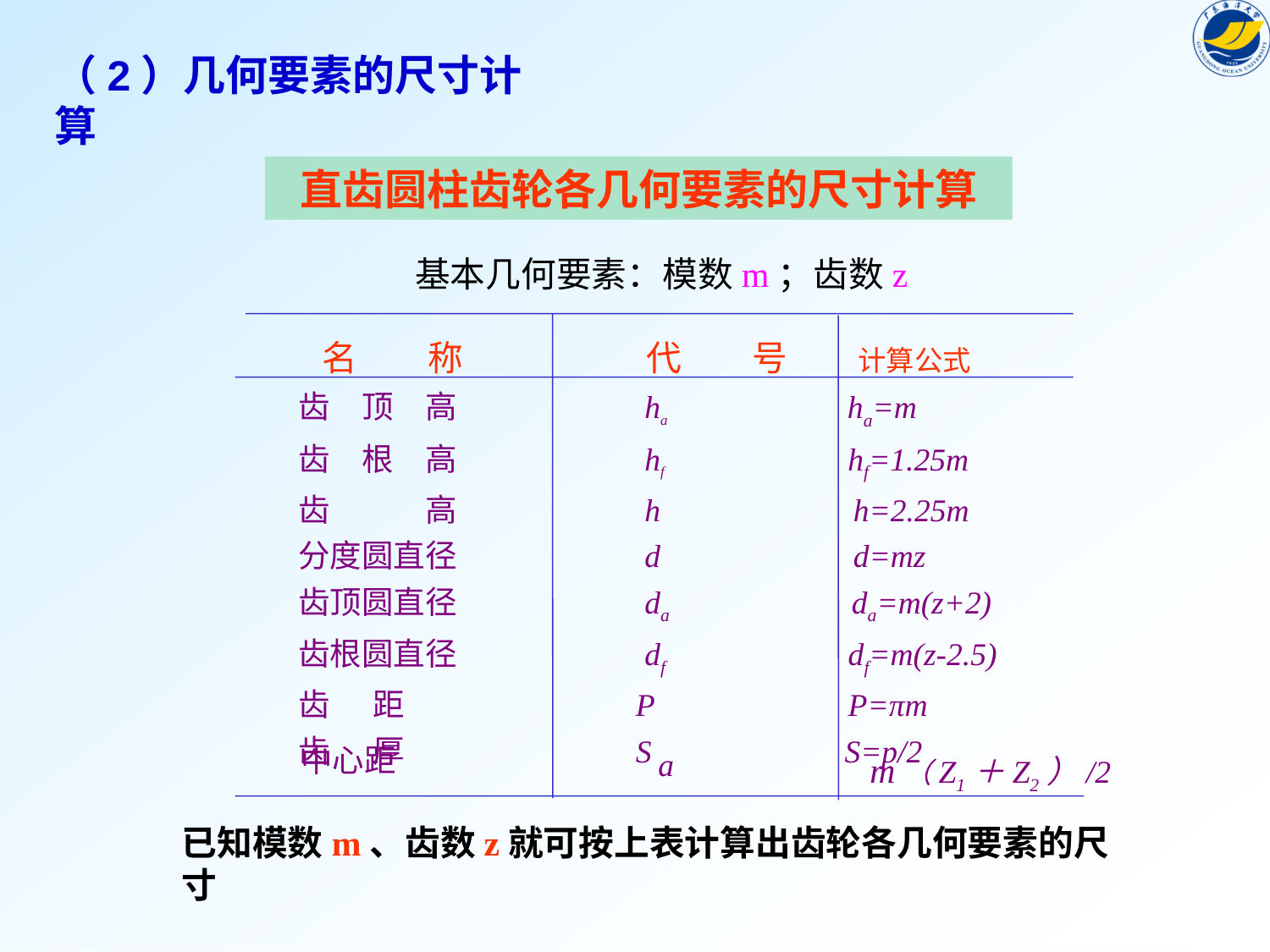

（2）几何要素的尺寸计算
直齿圆柱齿轮各几何要素的尺寸计算
基本几何要素：模数m；齿数z

  名　　称	            代　　号         计算公式
齿　顶　高                         ha                             ha=m
齿　根　高                         hf                              hf=1.25m
齿　　　高                         h                        h=2.25m
分度圆直径                         d                        d=mz
齿顶圆直径                         da                             da=m(z+2)
齿根圆直径                         df                              df=m(z-2.5)
齿      距                               P                        P=πm
齿      厚                               S                        S=p/2

中心距
a
m（Z1＋Z2）/2

已知模数m、齿数z就可按上表计算出齿轮各几何要素的尺寸